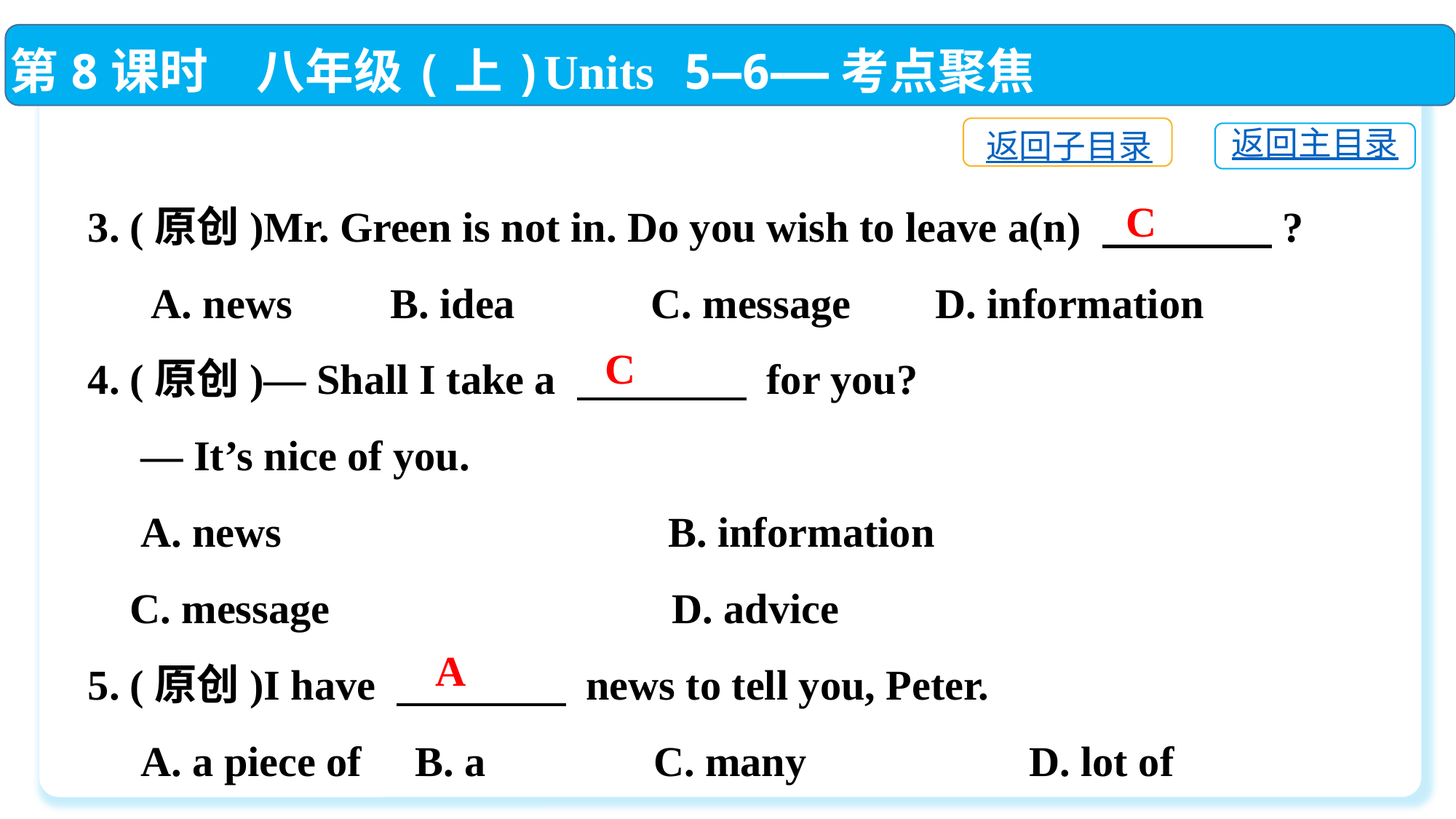

第8课时　八年级(上)Units 5—6——考点聚焦

返回子目录
返回主目录
3. (原创)Mr. Green is not in. Do you wish to leave a(n) 　　　　?
      A. news	        B. idea	            C. message        D. information
4. (原创)— Shall I take a 　　　　 for you?
     — It’s nice of you.
     A. news		                        B. information
    C. message		              D. advice
5. (原创)I have 　　　　 news to tell you, Peter.
     A. a piece of　	B. a　	 C. many　	      D. lot of
C

C
A